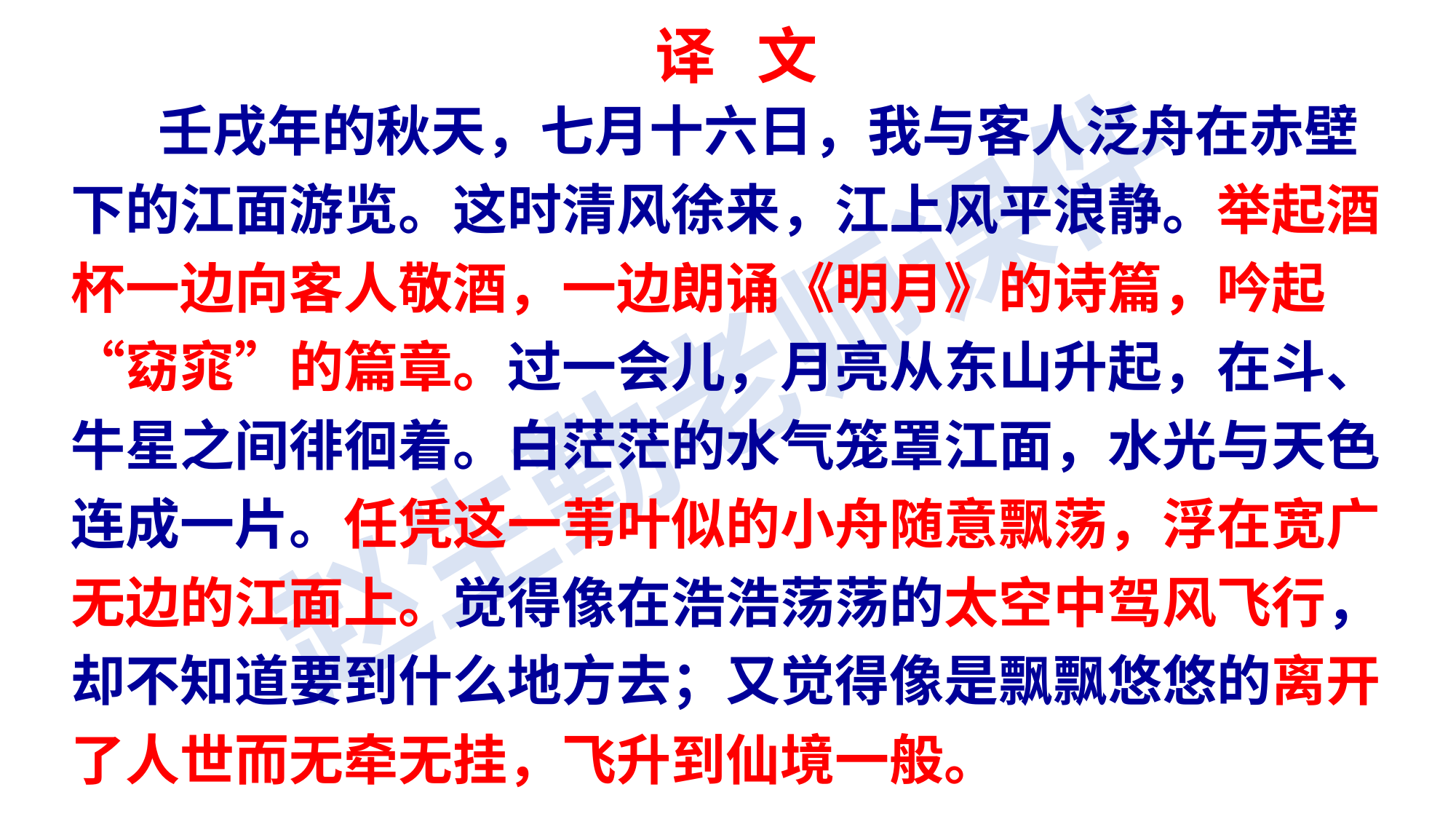

译   文
      壬戌年的秋天，七月十六日，我与客人泛舟在赤壁下的江面游览。这时清风徐来，江上风平浪静。举起酒杯一边向客人敬酒，一边朗诵《明月》的诗篇，吟起“窈窕”的篇章。过一会儿，月亮从东山升起，在斗、牛星之间徘徊着。白茫茫的水气笼罩江面，水光与天色连成一片。任凭这一苇叶似的小舟随意飘荡，浮在宽广无边的江面上。觉得像在浩浩荡荡的太空中驾风飞行，却不知道要到什么地方去；又觉得像是飘飘悠悠的离开了人世而无牵无挂，飞升到仙境一般。